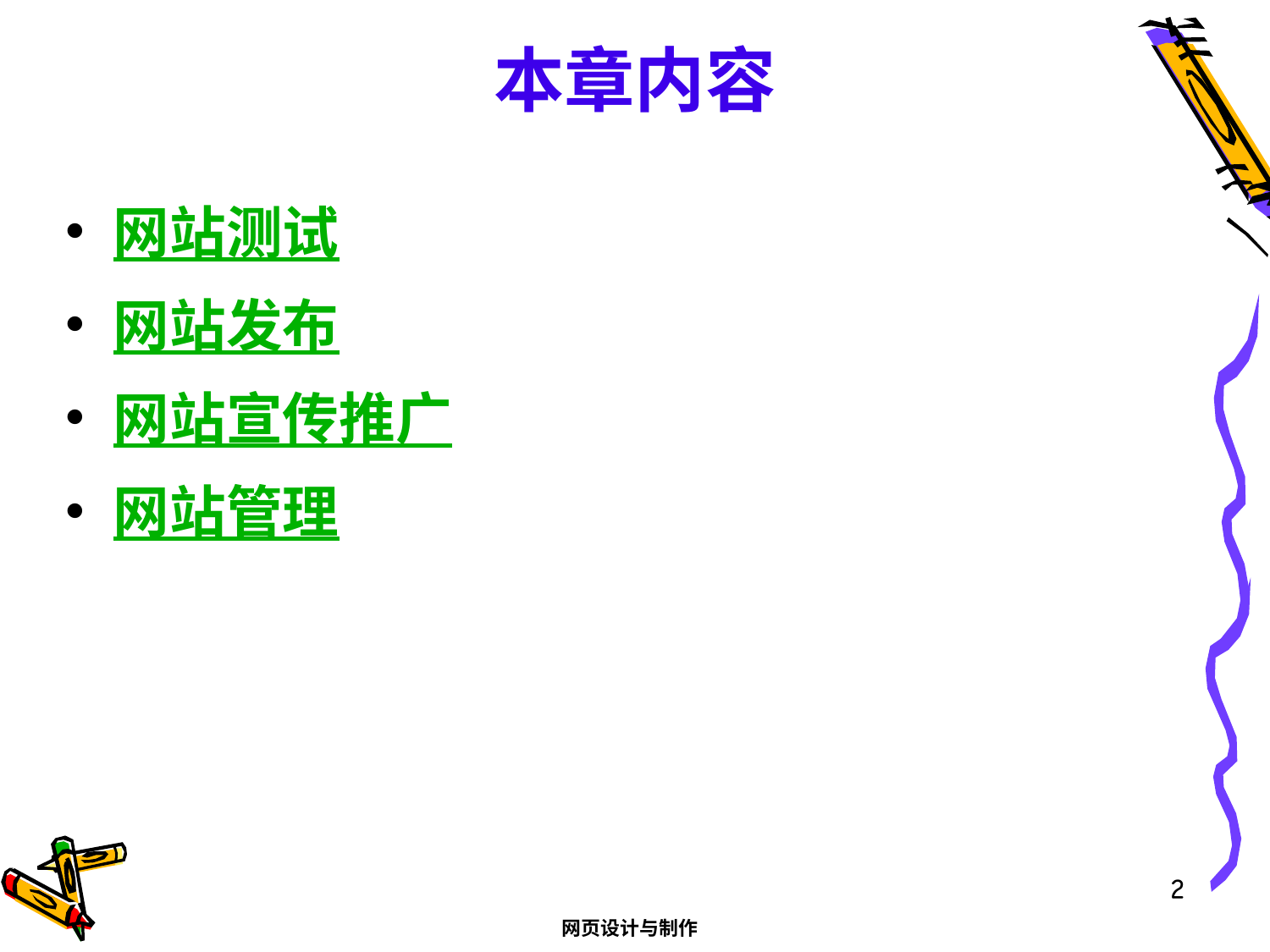

# 本章内容
网站测试
网站发布
网站宣传推广
网站管理
2
网页设计与制作